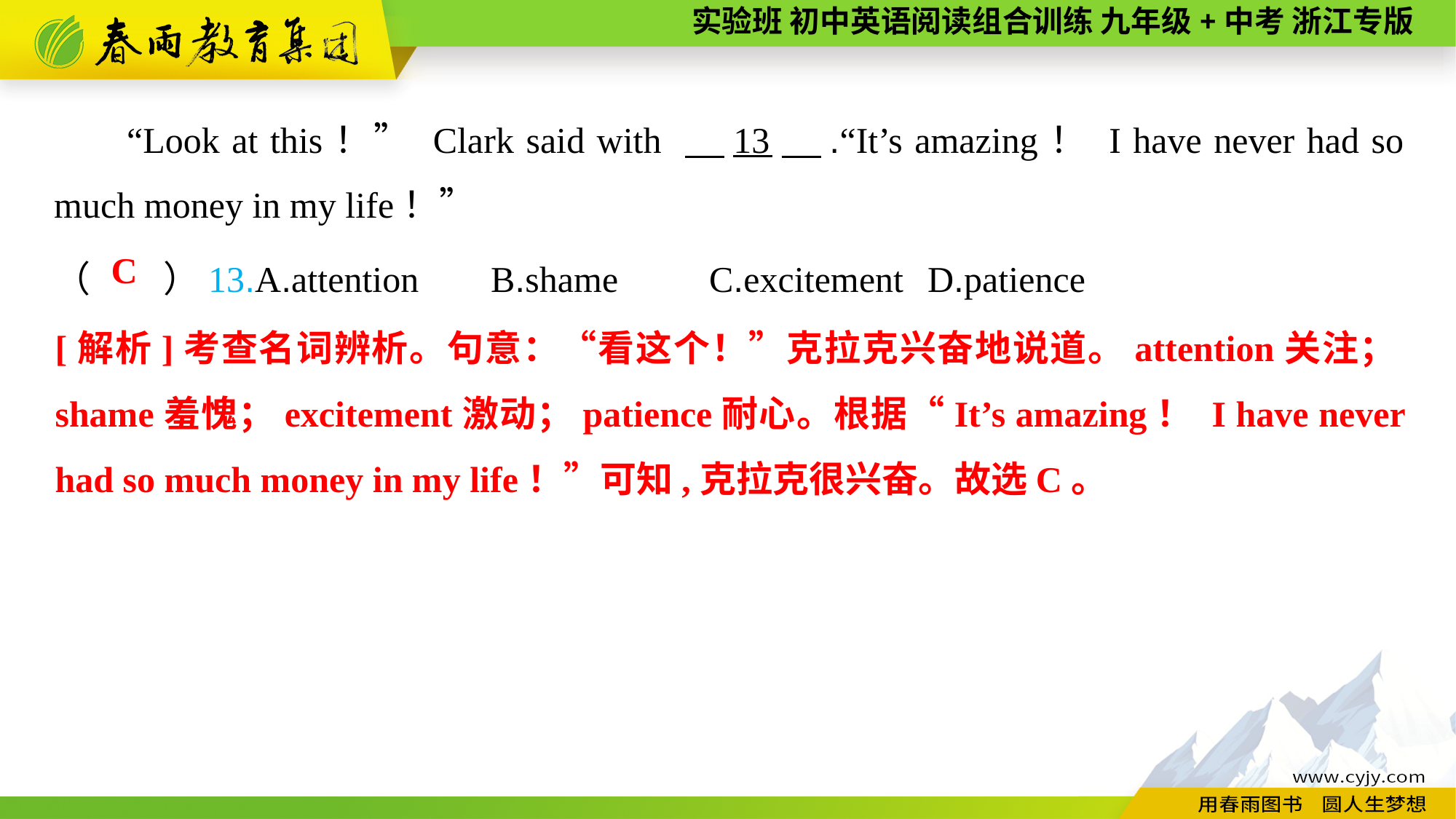

“Look at this！” Clark said with 　13　.“It’s amazing！ I have never had so much money in my life！”
（　　）13.A.attention	B.shame	C.excitement	D.patience
C
[解析]考查名词辨析。句意：“看这个！”克拉克兴奋地说道。attention关注；shame羞愧；excitement激动；patience耐心。根据“It’s amazing！ I have never had so much money in my life！”可知,克拉克很兴奋。故选C。